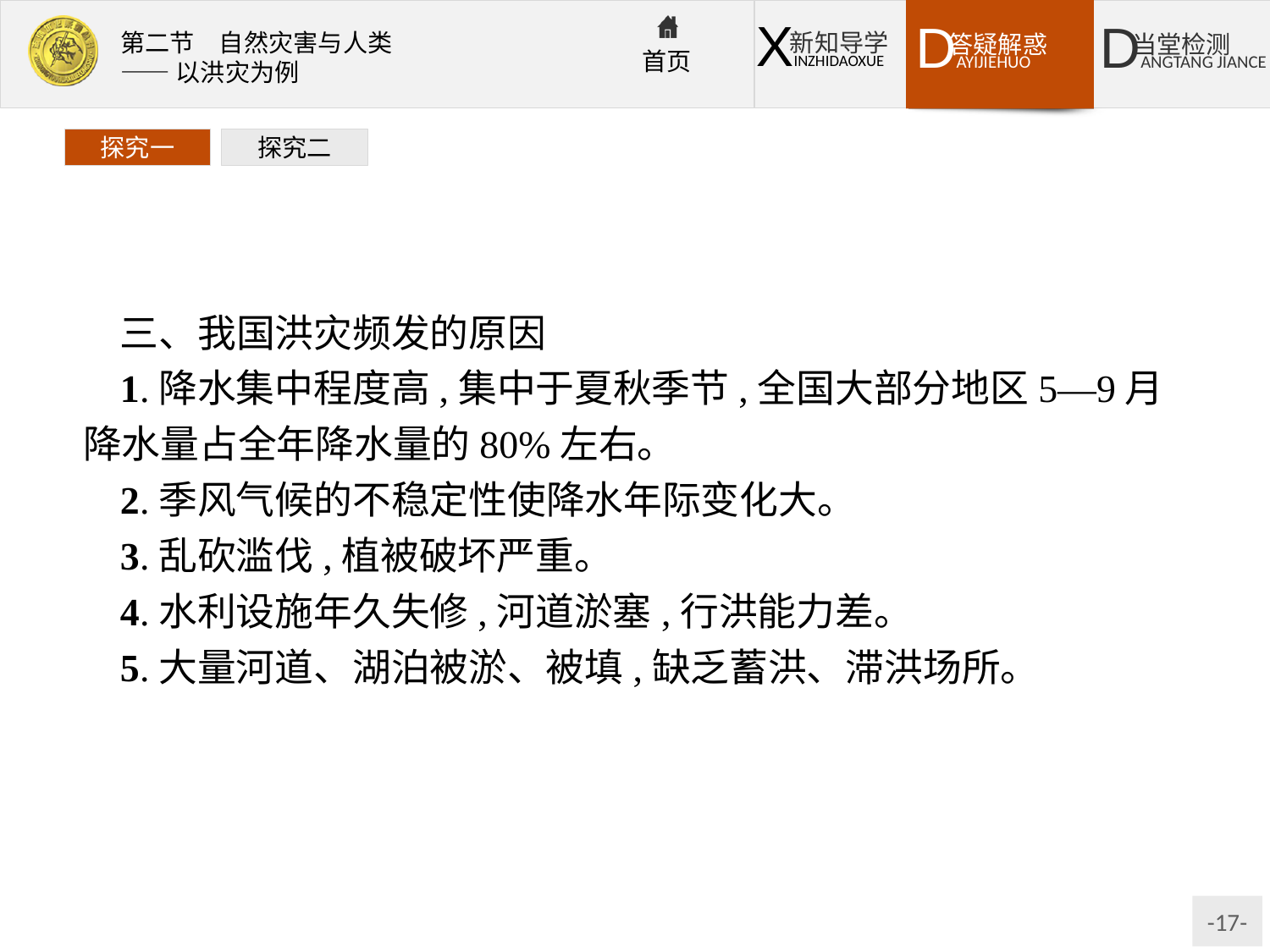

探究一
探究二
三、我国洪灾频发的原因
1.降水集中程度高,集中于夏秋季节,全国大部分地区5—9月降水量占全年降水量的80%左右。
2.季风气候的不稳定性使降水年际变化大。
3.乱砍滥伐,植被破坏严重。
4.水利设施年久失修,河道淤塞,行洪能力差。
5.大量河道、湖泊被淤、被填,缺乏蓄洪、滞洪场所。